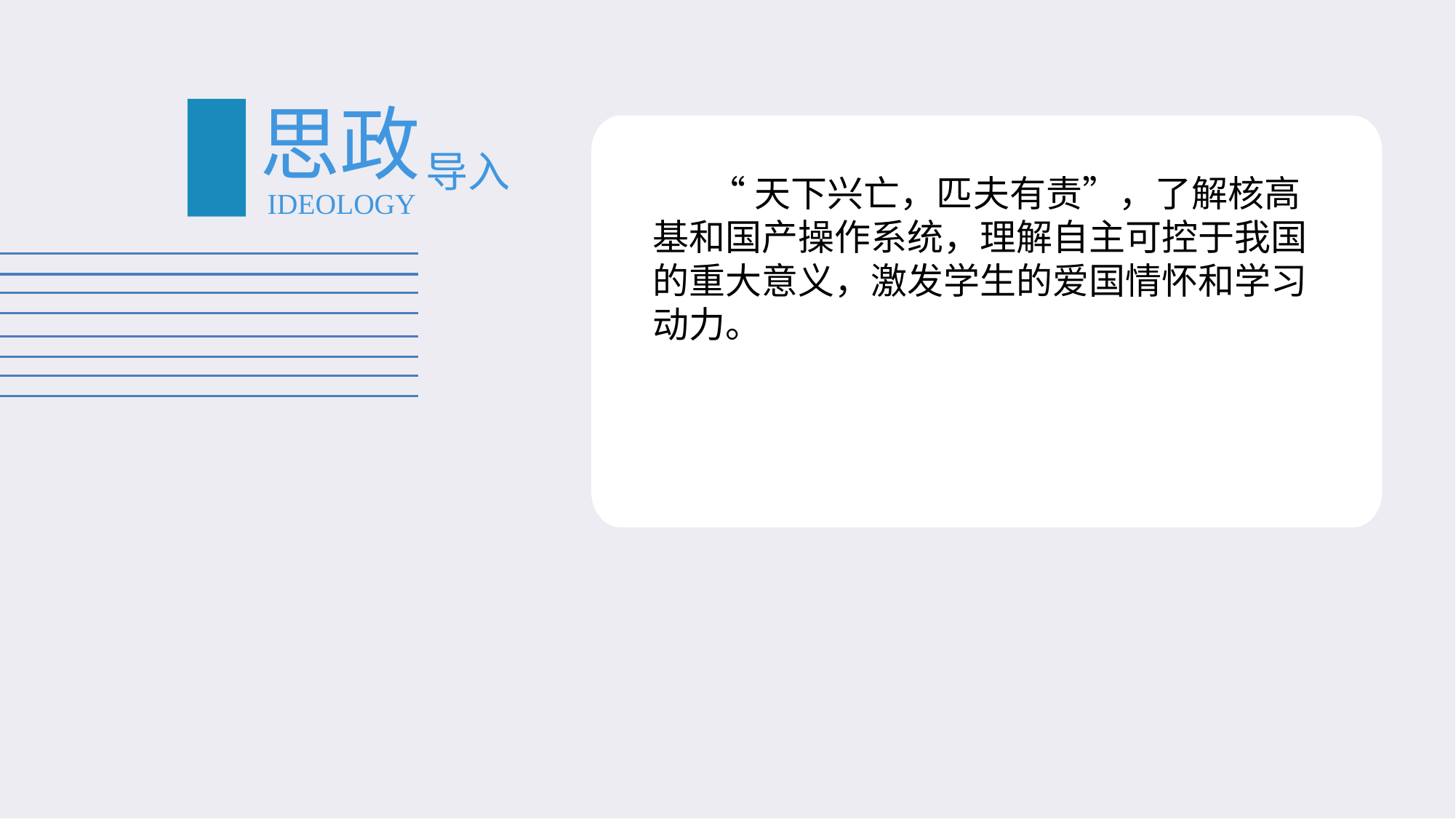

#
思政
导入

       “天下兴亡，匹夫有责”，了解核高基和国产操作系统，理解自主可控于我国的重大意义，激发学生的爱国情怀和学习动力。

IDEOLOGY